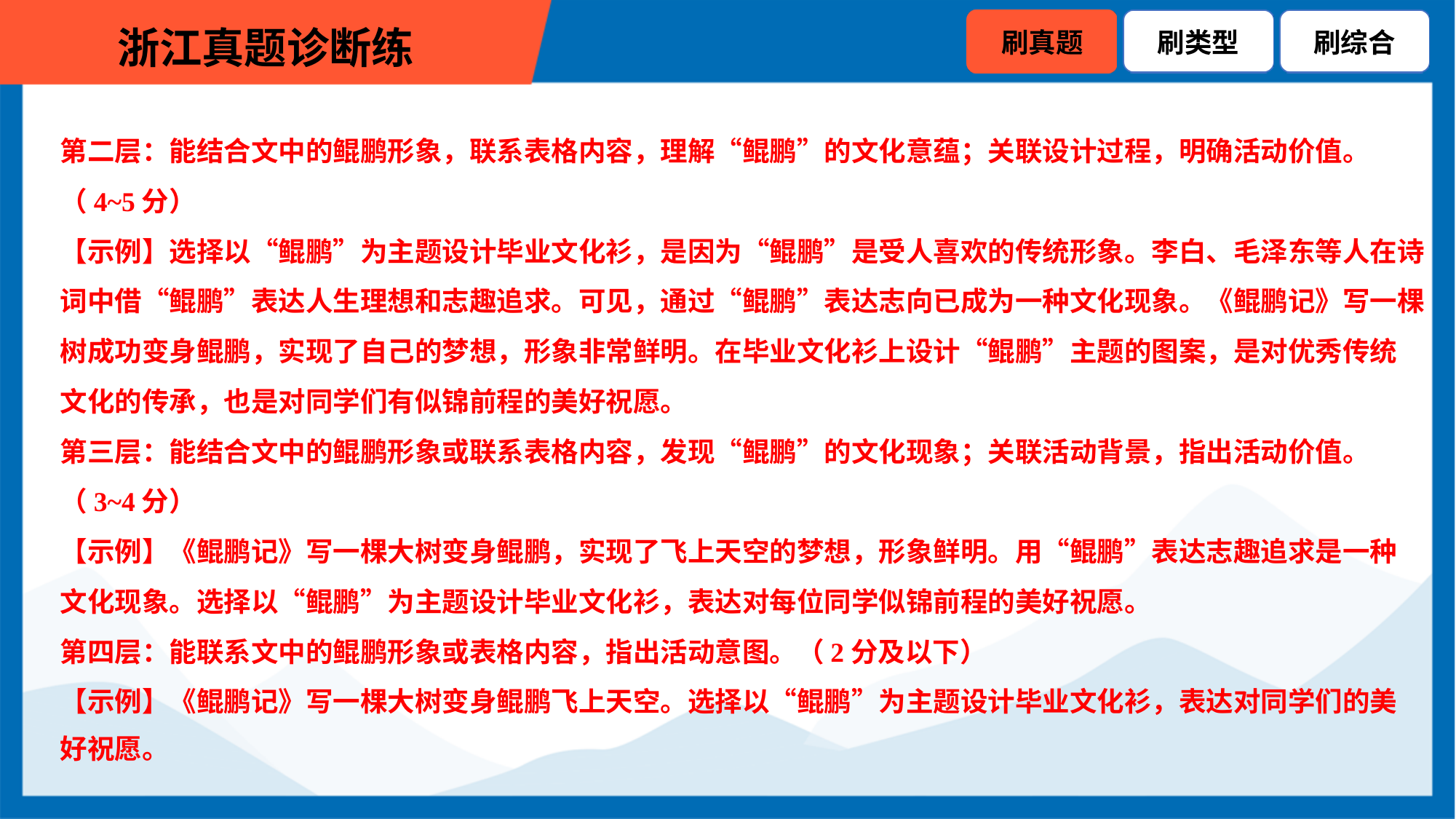

第二层：能结合文中的鲲鹏形象，联系表格内容，理解“鲲鹏”的文化意蕴；关联设计过程，明确活动价值。
（4~5分）
【示例】选择以“鲲鹏”为主题设计毕业文化衫，是因为“鲲鹏”是受人喜欢的传统形象。李白、毛泽东等人在诗
词中借“鲲鹏”表达人生理想和志趣追求。可见，通过“鲲鹏”表达志向已成为一种文化现象。《鲲鹏记》写一棵
树成功变身鲲鹏，实现了自己的梦想，形象非常鲜明。在毕业文化衫上设计“鲲鹏”主题的图案，是对优秀传统
文化的传承，也是对同学们有似锦前程的美好祝愿。
第三层：能结合文中的鲲鹏形象或联系表格内容，发现“鲲鹏”的文化现象；关联活动背景，指出活动价值。
（3~4分）
【示例】《鲲鹏记》写一棵大树变身鲲鹏，实现了飞上天空的梦想，形象鲜明。用“鲲鹏”表达志趣追求是一种
文化现象。选择以“鲲鹏”为主题设计毕业文化衫，表达对每位同学似锦前程的美好祝愿。
第四层：能联系文中的鲲鹏形象或表格内容，指出活动意图。（2分及以下）
【示例】《鲲鹏记》写一棵大树变身鲲鹏飞上天空。选择以“鲲鹏”为主题设计毕业文化衫，表达对同学们的美
好祝愿。